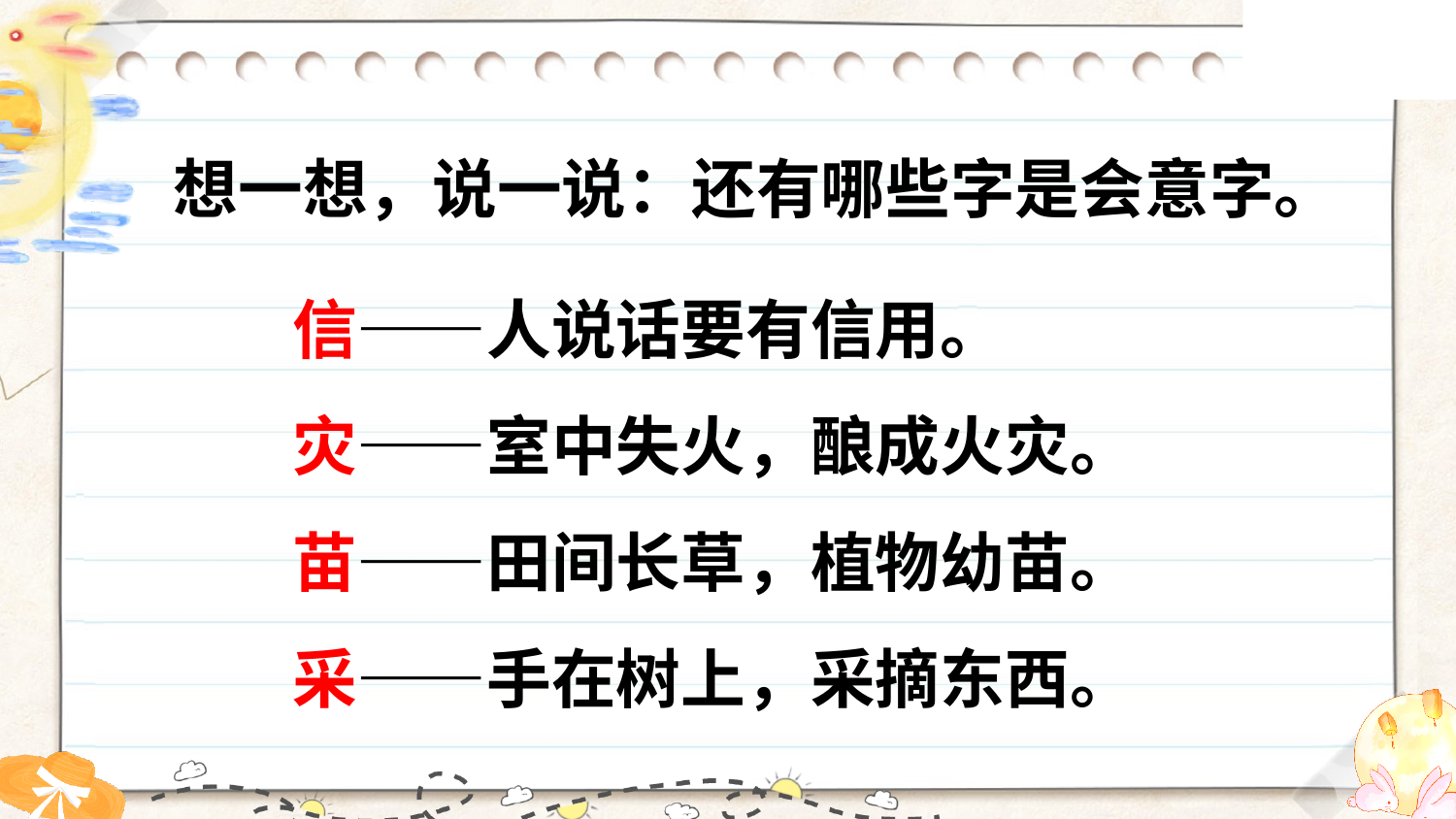

想一想，说一说：还有哪些字是会意字。
信——人说话要有信用。
灾——室中失火，酿成火灾。
苗——田间长草，植物幼苗。
采——手在树上，采摘东西。